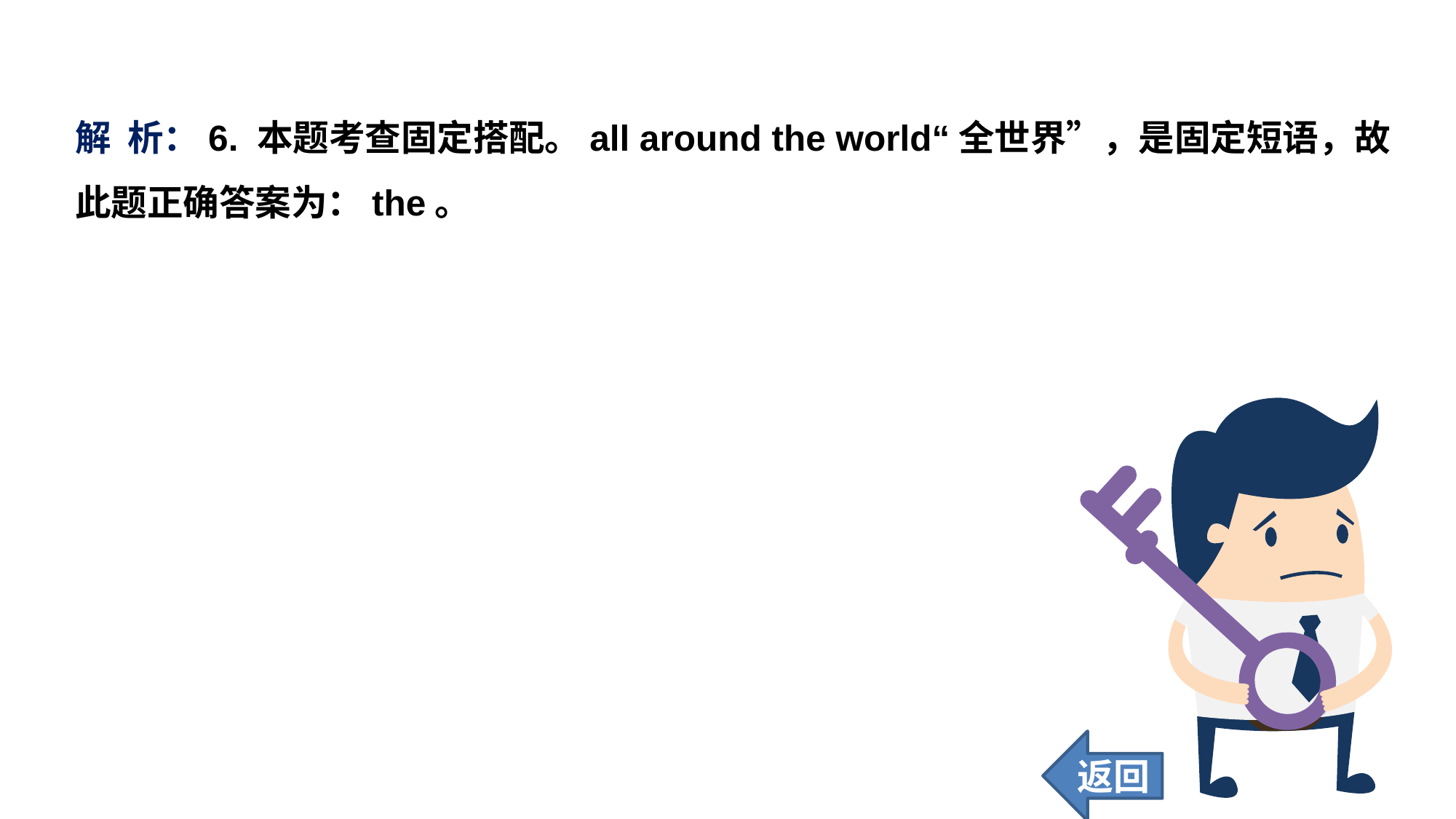

解  析：6. 本题考查固定搭配。all around the world“全世界”，是固定短语，故此题正确答案为：the。

返回
95